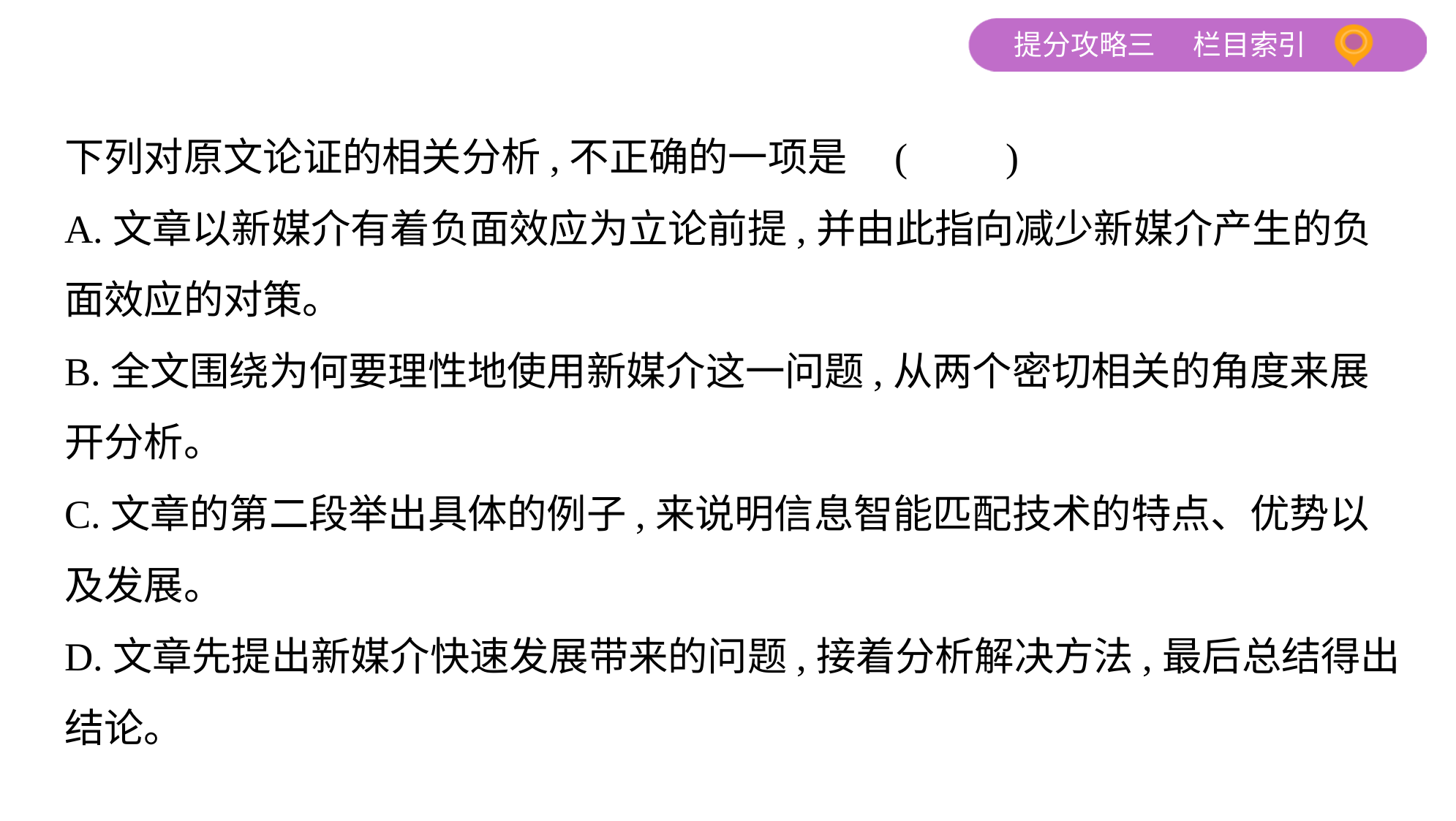

下列对原文论证的相关分析,不正确的一项是 (　　)
A.文章以新媒介有着负面效应为立论前提,并由此指向减少新媒介产生的负
面效应的对策。
B.全文围绕为何要理性地使用新媒介这一问题,从两个密切相关的角度来展
开分析。
C.文章的第二段举出具体的例子,来说明信息智能匹配技术的特点、优势以
及发展。
D.文章先提出新媒介快速发展带来的问题,接着分析解决方法,最后总结得出
结论。